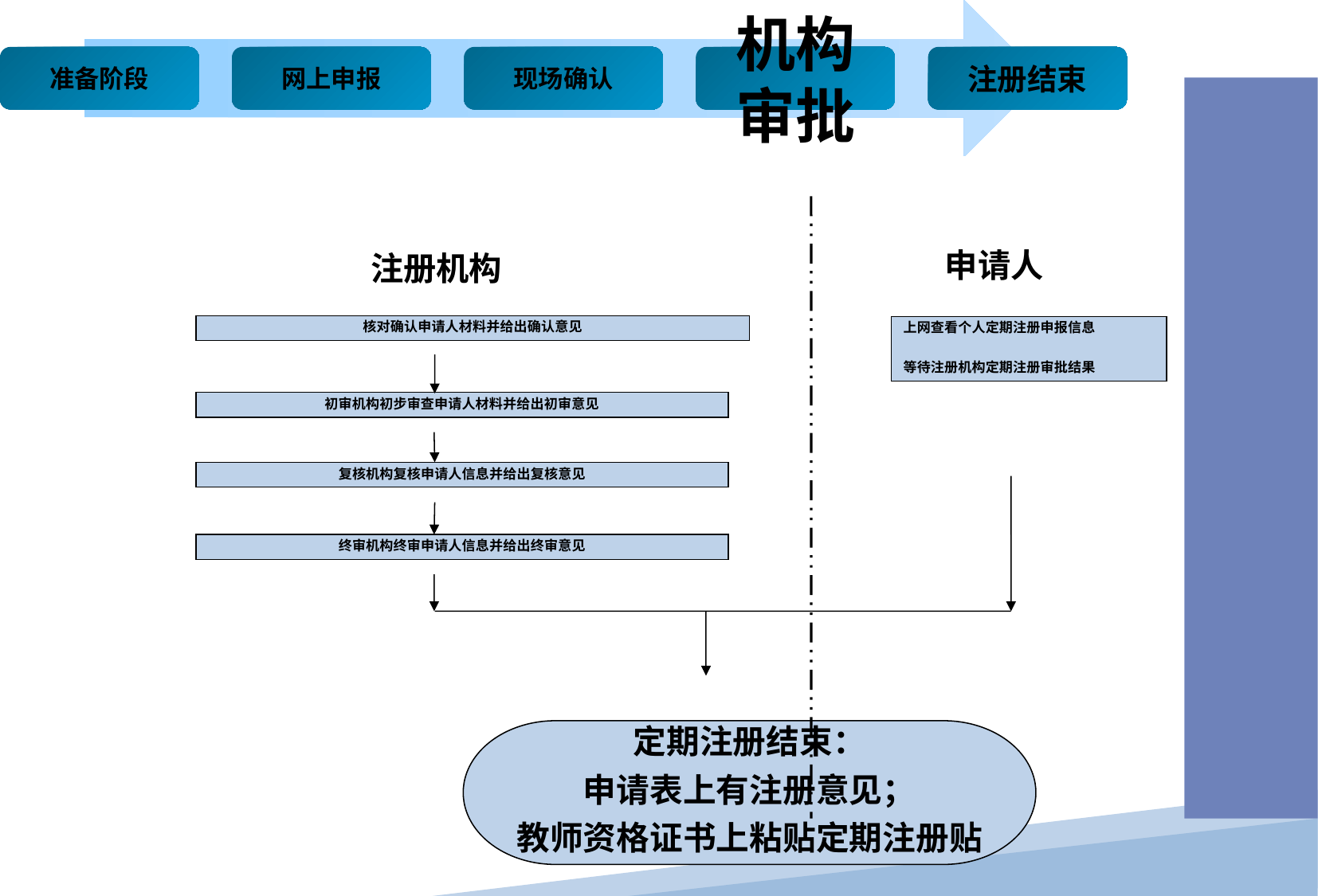

准备阶段
网上申报
现场确认
机构审批
注册结束

申请人
注册机构
核对确认申请人材料并给出确认意见
上网查看个人定期注册申报信息

等待注册机构定期注册审批结果

初审机构初步审查申请人材料并给出初审意见

复核机构复核申请人信息并给出复核意见

终审机构终审申请人信息并给出终审意见

定期注册结束：
申请表上有注册意见；
教师资格证书上粘贴定期注册贴